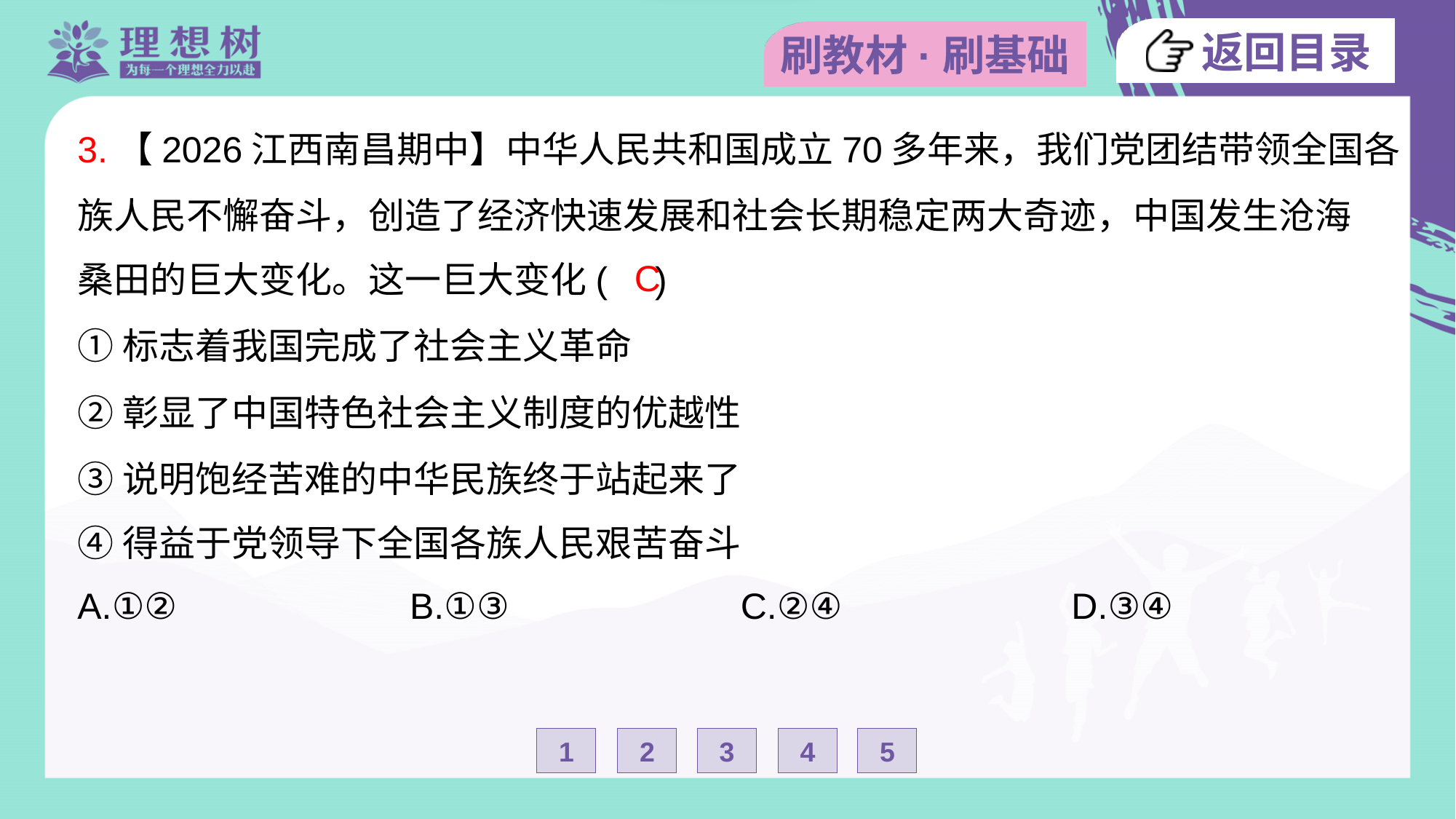

3.【2026江西南昌期中】中华人民共和国成立70多年来，我们党团结带领全国各
族人民不懈奋斗，创造了经济快速发展和社会长期稳定两大奇迹，中国发生沧海
桑田的巨大变化。这一巨大变化(     )
C
①标志着我国完成了社会主义革命
②彰显了中国特色社会主义制度的优越性
③说明饱经苦难的中华民族终于站起来了
④得益于党领导下全国各族人民艰苦奋斗
A.①②	B.①③	C.②④	D.③④